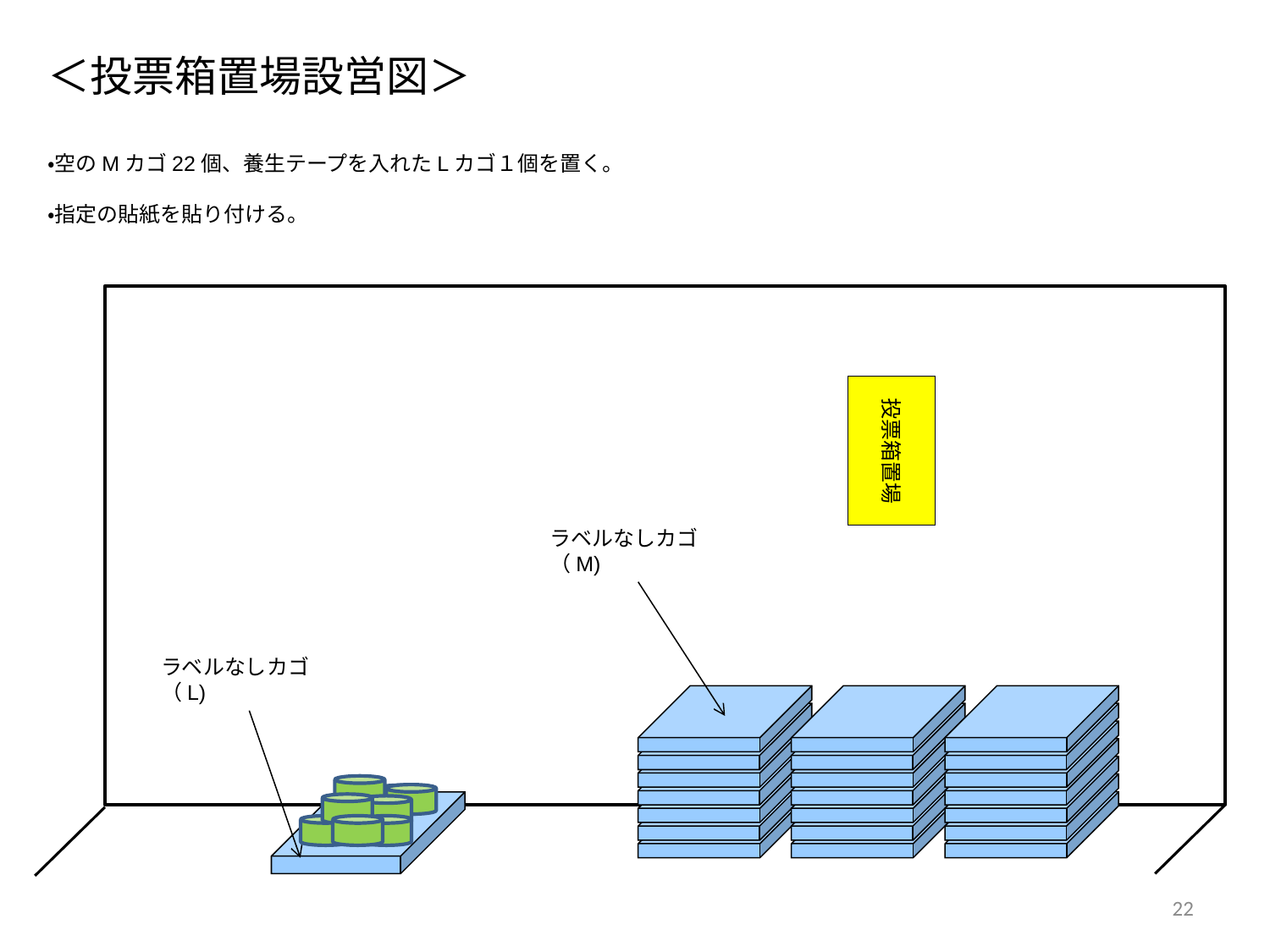

# ＜投票箱置場設営図＞
・空のMカゴ22個、養生テープを入れたLカゴ１個を置く。

・指定の貼紙を貼り付ける。

投票箱置場
ラベルなしカゴ（M)
ラベルなしカゴ（L)

22